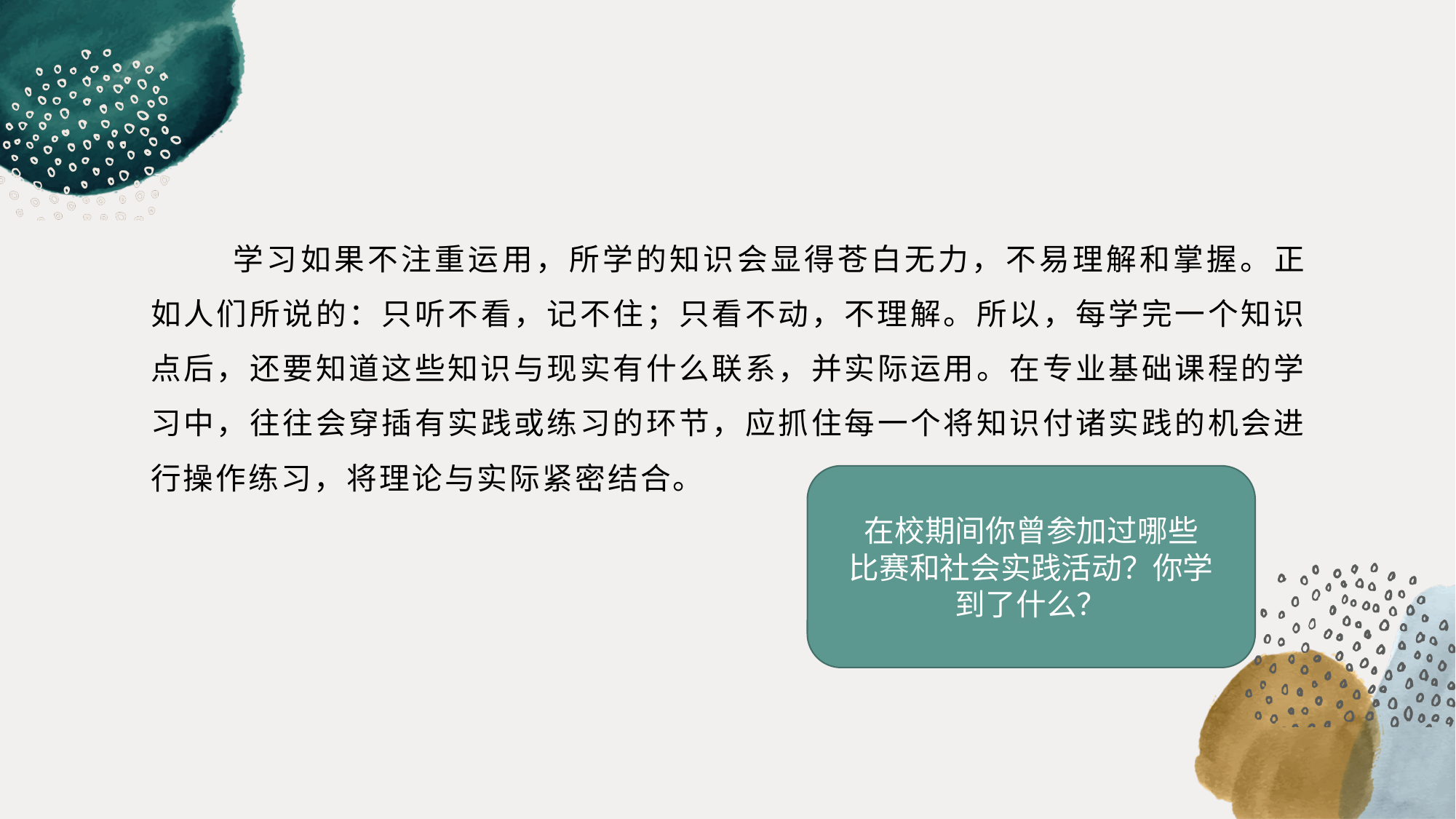

学习如果不注重运用，所学的知识会显得苍白无力，不易理解和掌握。正如人们所说的：只听不看，记不住；只看不动，不理解。所以，每学完一个知识点后，还要知道这些知识与现实有什么联系，并实际运用。在专业基础课程的学习中，往往会穿插有实践或练习的环节，应抓住每一个将知识付诸实践的机会进行操作练习，将理论与实际紧密结合。
在校期间你曾参加过哪些
比赛和社会实践活动？你学
到了什么？